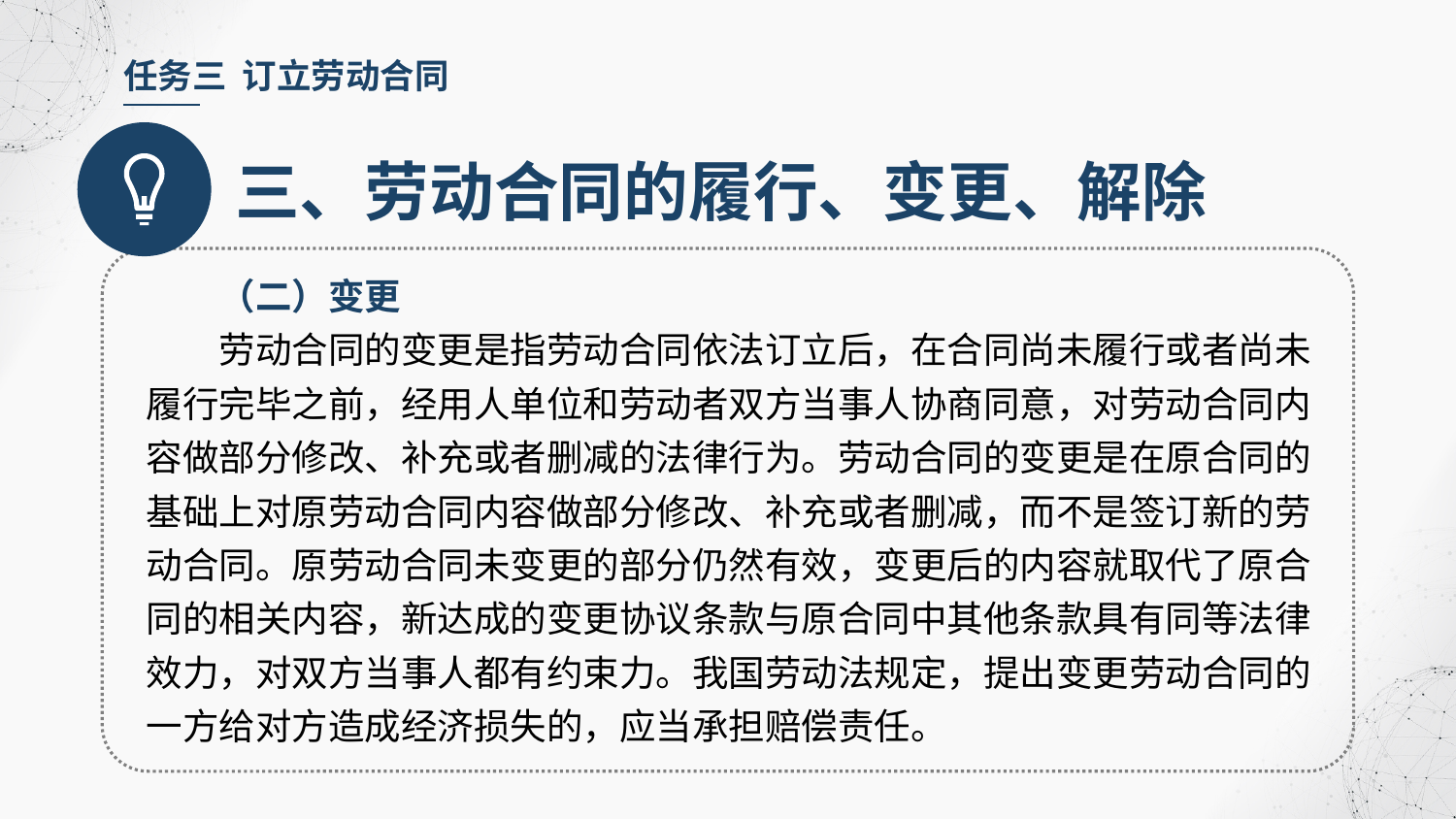

任务三  订立劳动合同

三、劳动合同的履行、变更、解除

（二）变更
劳动合同的变更是指劳动合同依法订立后，在合同尚未履行或者尚未履行完毕之前，经用人单位和劳动者双方当事人协商同意，对劳动合同内容做部分修改、补充或者删减的法律行为。劳动合同的变更是在原合同的基础上对原劳动合同内容做部分修改、补充或者删减，而不是签订新的劳动合同。原劳动合同未变更的部分仍然有效，变更后的内容就取代了原合同的相关内容，新达成的变更协议条款与原合同中其他条款具有同等法律效力，对双方当事人都有约束力。我国劳动法规定，提出变更劳动合同的一方给对方造成经济损失的，应当承担赔偿责任。